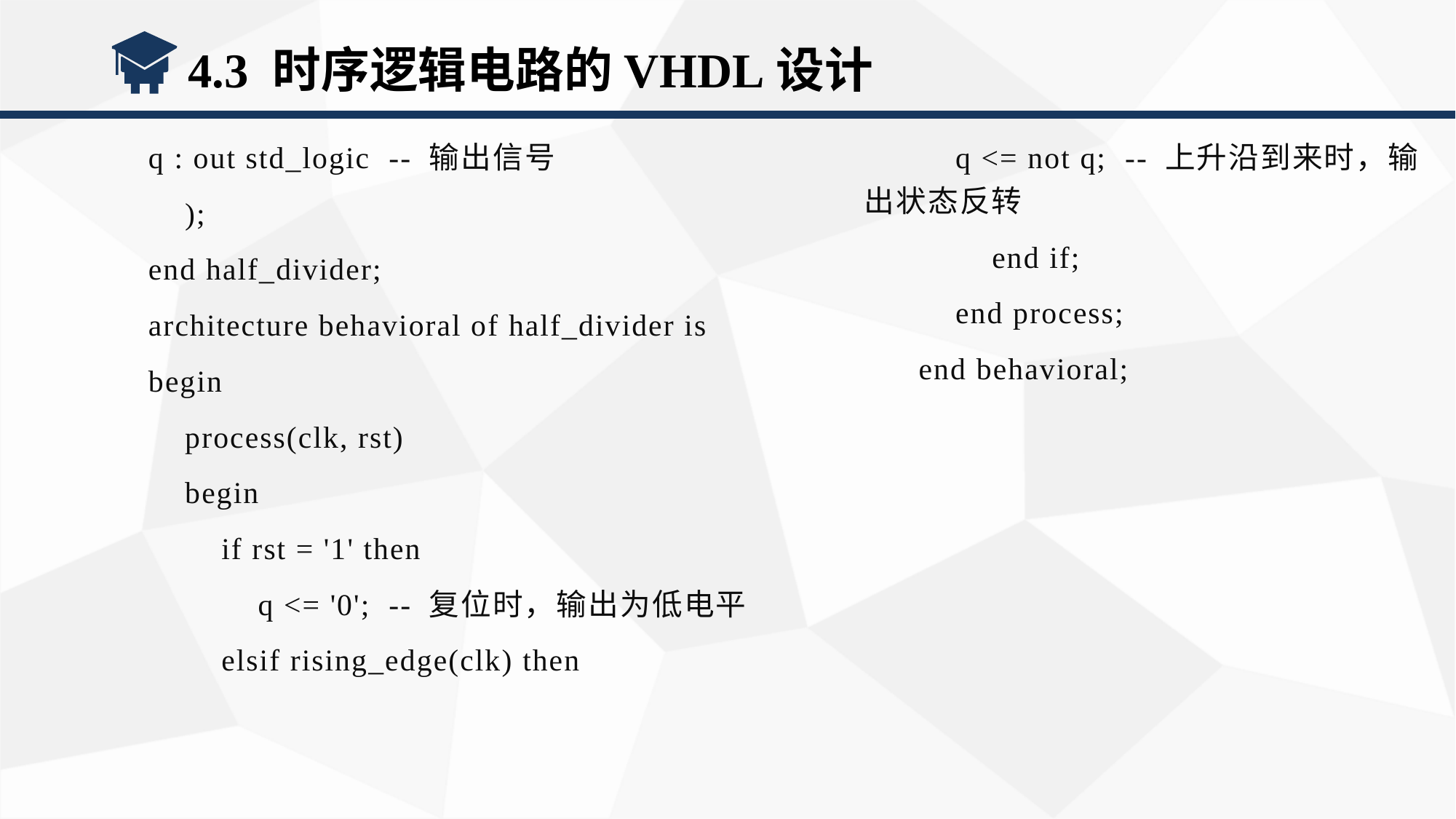

4.3 时序逻辑电路的VHDL设计

q : out std_logic  -- 输出信号
    );
end half_divider;
architecture behavioral of half_divider is
begin
    process(clk, rst)
    begin
        if rst = '1' then
            q <= '0';  -- 复位时，输出为低电平
        elsif rising_edge(clk) then

    q <= not q;  -- 上升沿到来时，输出状态反转
        end if;
    end process;
end behavioral;